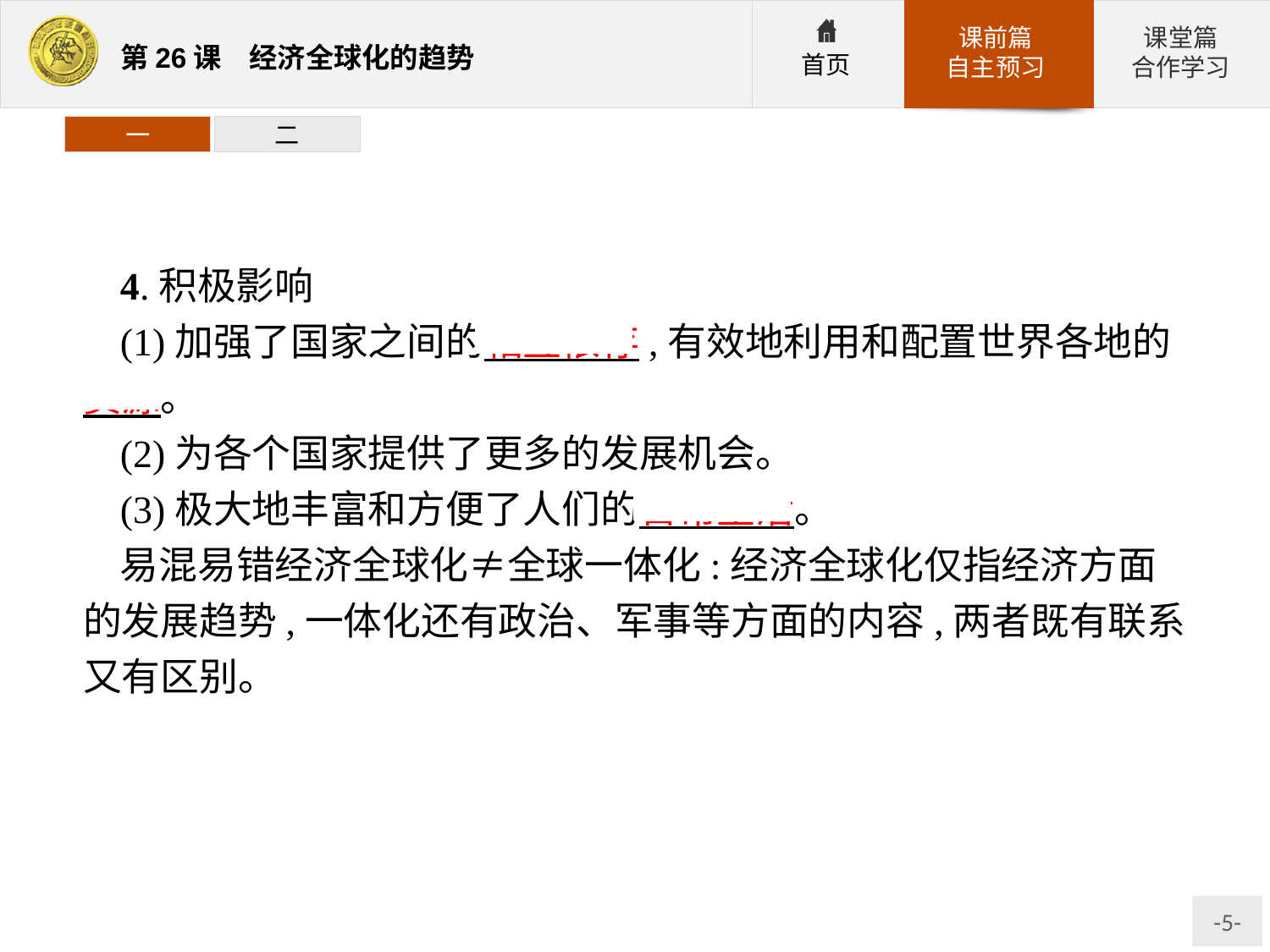

一
二
4.积极影响
(1)加强了国家之间的相互依存,有效地利用和配置世界各地的 资源。
(2)为各个国家提供了更多的发展机会。
(3)极大地丰富和方便了人们的日常生活。
易混易错经济全球化≠全球一体化:经济全球化仅指经济方面的发展趋势,一体化还有政治、军事等方面的内容,两者既有联系又有区别。